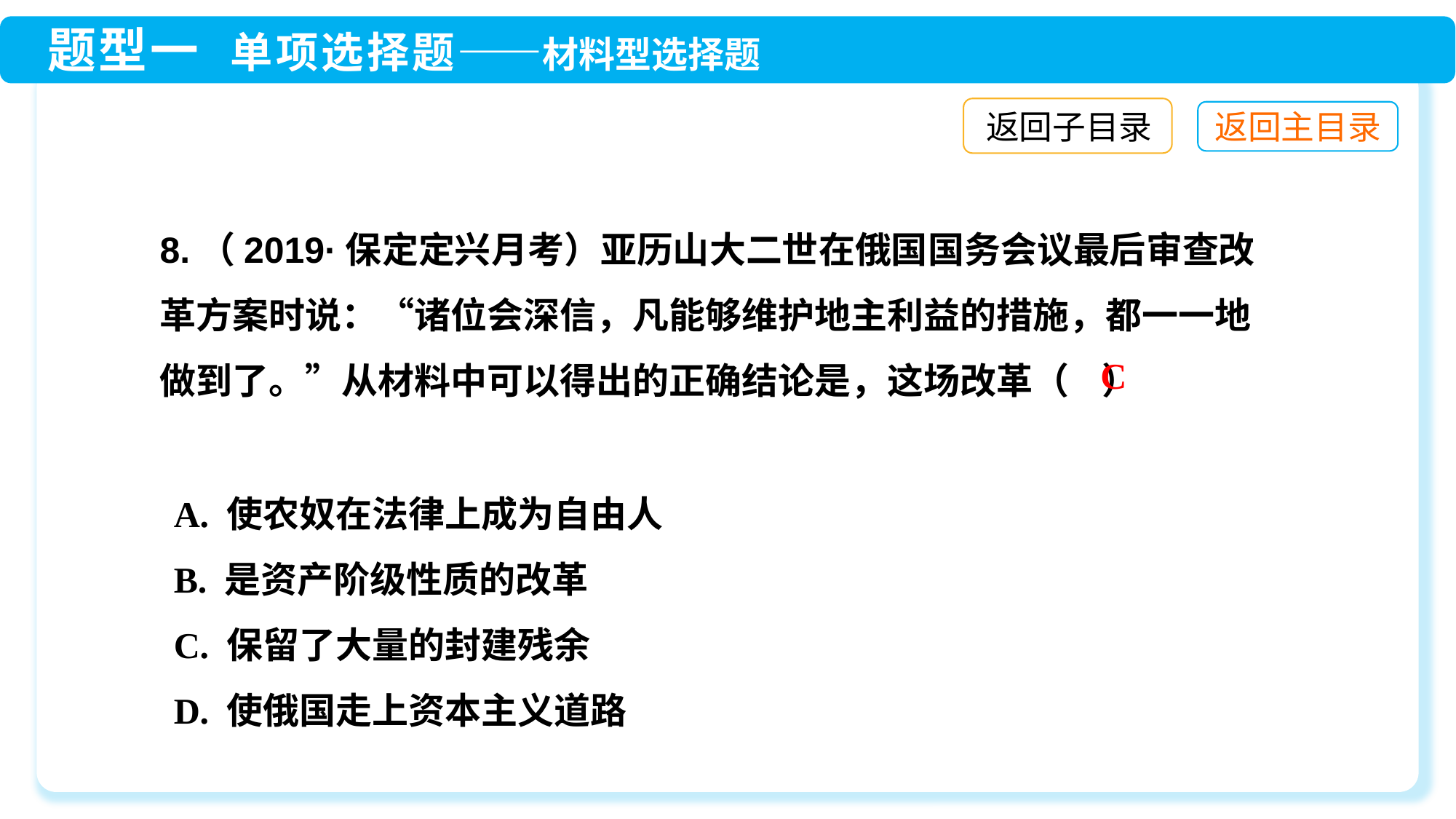

返回子目录
8.（2019·保定定兴月考）亚历山大二世在俄国国务会议最后审查改革方案时说：“诸位会深信，凡能够维护地主利益的措施，都一一地做到了。”从材料中可以得出的正确结论是，这场改革（    ）
C
A. 使农奴在法律上成为自由人
B. 是资产阶级性质的改革
C. 保留了大量的封建残余
D. 使俄国走上资本主义道路